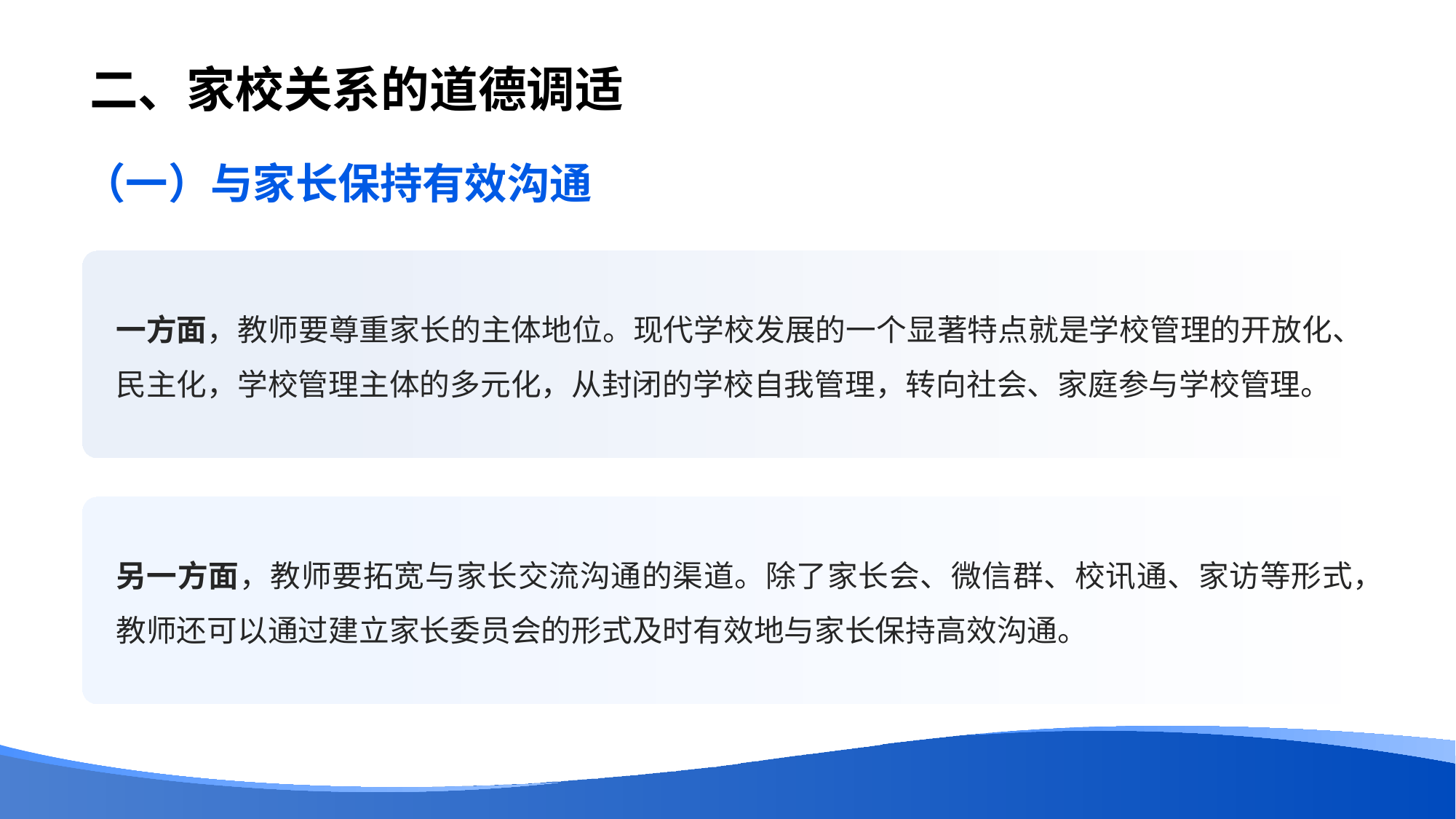

# 二、家校关系的道德调适
（一）与家长保持有效沟通

一方面，教师要尊重家长的主体地位。现代学校发展的一个显著特点就是学校管理的开放化、民主化，学校管理主体的多元化，从封闭的学校自我管理，转向社会、家庭参与学校管理。

另一方面，教师要拓宽与家长交流沟通的渠道。除了家长会、微信群、校讯通、家访等形式，教师还可以通过建立家长委员会的形式及时有效地与家长保持高效沟通。